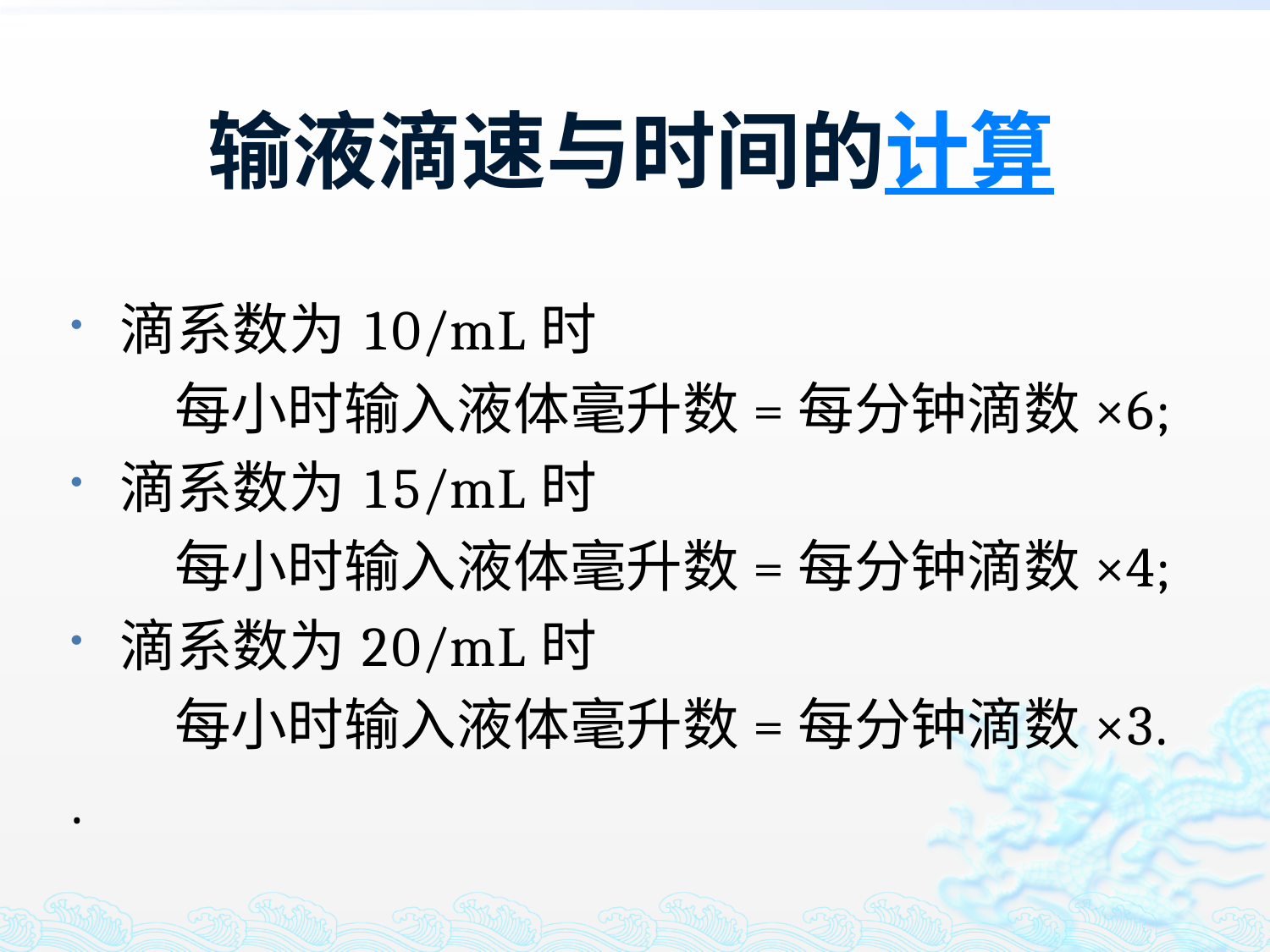

# 输液滴速与时间的计算
滴系数为10/mL时
       每小时输入液体毫升数=每分钟滴数×6;
滴系数为15/mL时
       每小时输入液体毫升数=每分钟滴数×4;
滴系数为20/mL时
       每小时输入液体毫升数=每分钟滴数×3.
.